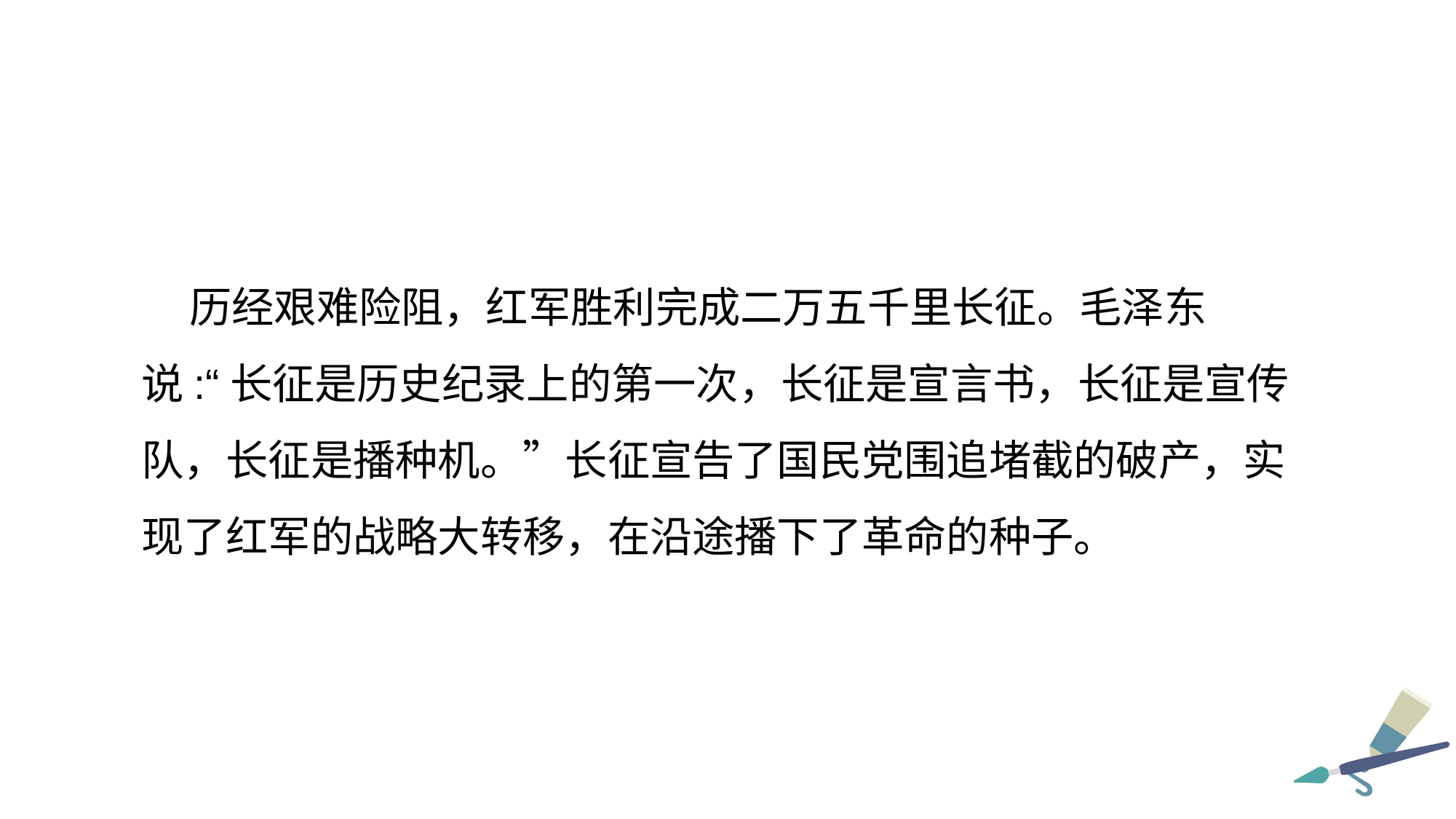

历经艰难险阻，红军胜利完成二万五千里长征。毛泽东说:“长征是历史纪录上的第一次，长征是宣言书，长征是宣传队，长征是播种机。”长征宣告了国民党围追堵截的破产，实现了红军的战略大转移，在沿途播下了革命的种子。